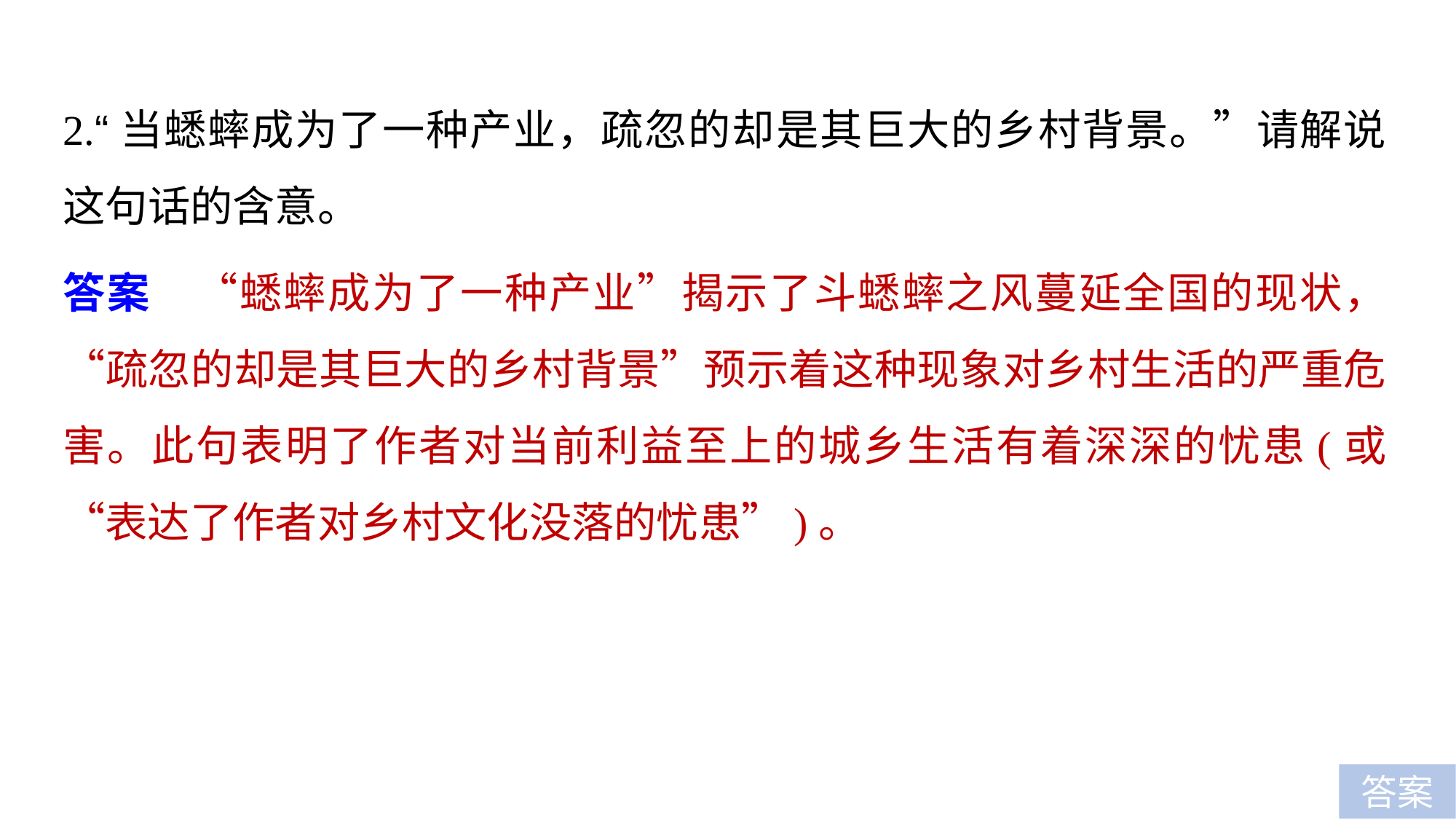

2.“当蟋蟀成为了一种产业，疏忽的却是其巨大的乡村背景。”请解说这句话的含意。
答案　“蟋蟀成为了一种产业”揭示了斗蟋蟀之风蔓延全国的现状，“疏忽的却是其巨大的乡村背景”预示着这种现象对乡村生活的严重危害。此句表明了作者对当前利益至上的城乡生活有着深深的忧患(或“表达了作者对乡村文化没落的忧患”)。
答案